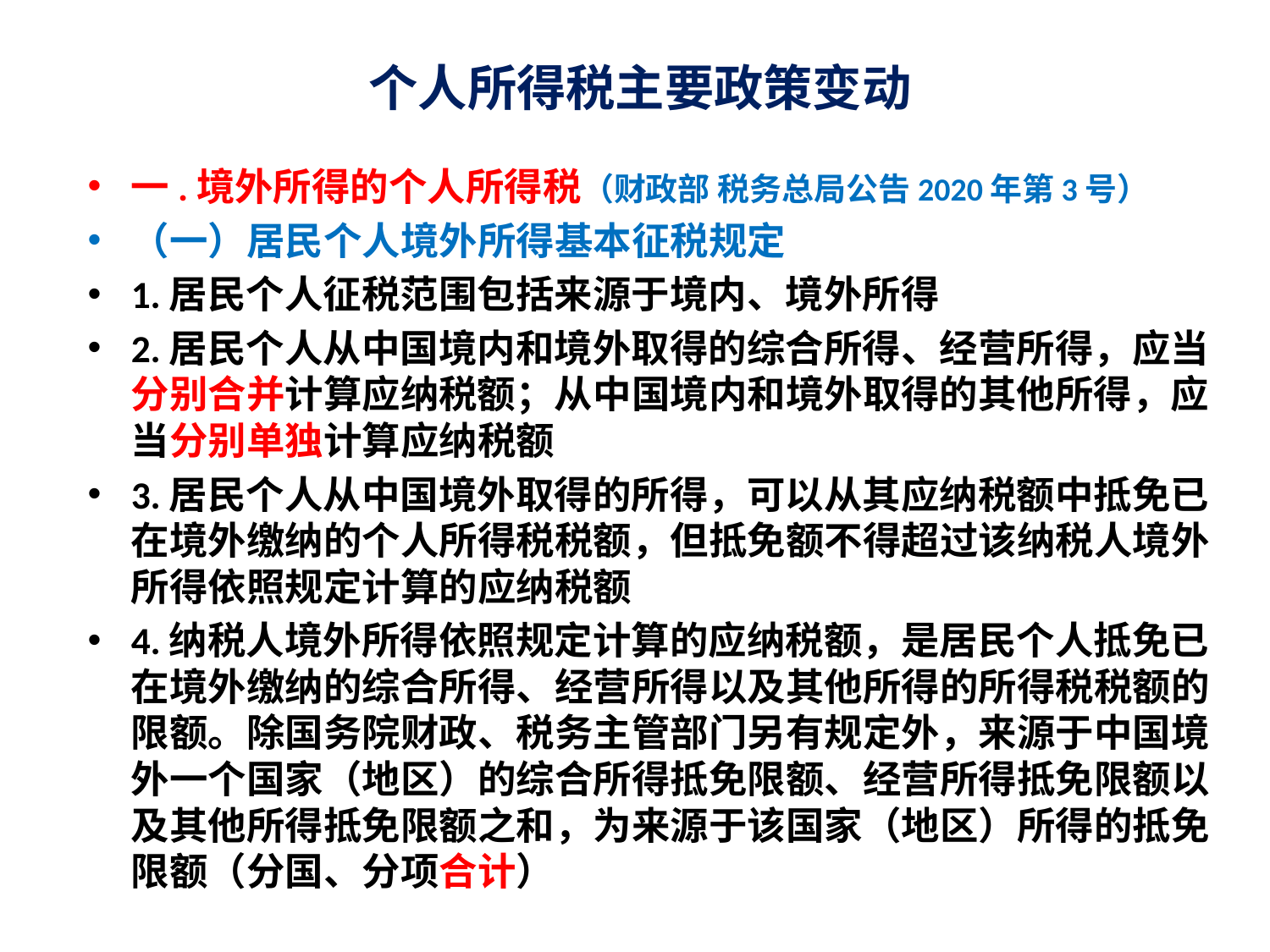

# 个人所得税主要政策变动
一.境外所得的个人所得税（财政部 税务总局公告2020年第3号）
（一）居民个人境外所得基本征税规定
1.居民个人征税范围包括来源于境内、境外所得
2.居民个人从中国境内和境外取得的综合所得、经营所得，应当分别合并计算应纳税额；从中国境内和境外取得的其他所得，应当分别单独计算应纳税额
3.居民个人从中国境外取得的所得，可以从其应纳税额中抵免已在境外缴纳的个人所得税税额，但抵免额不得超过该纳税人境外所得依照规定计算的应纳税额
4.纳税人境外所得依照规定计算的应纳税额，是居民个人抵免已在境外缴纳的综合所得、经营所得以及其他所得的所得税税额的限额。除国务院财政、税务主管部门另有规定外，来源于中国境外一个国家（地区）的综合所得抵免限额、经营所得抵免限额以及其他所得抵免限额之和，为来源于该国家（地区）所得的抵免限额（分国、分项合计）